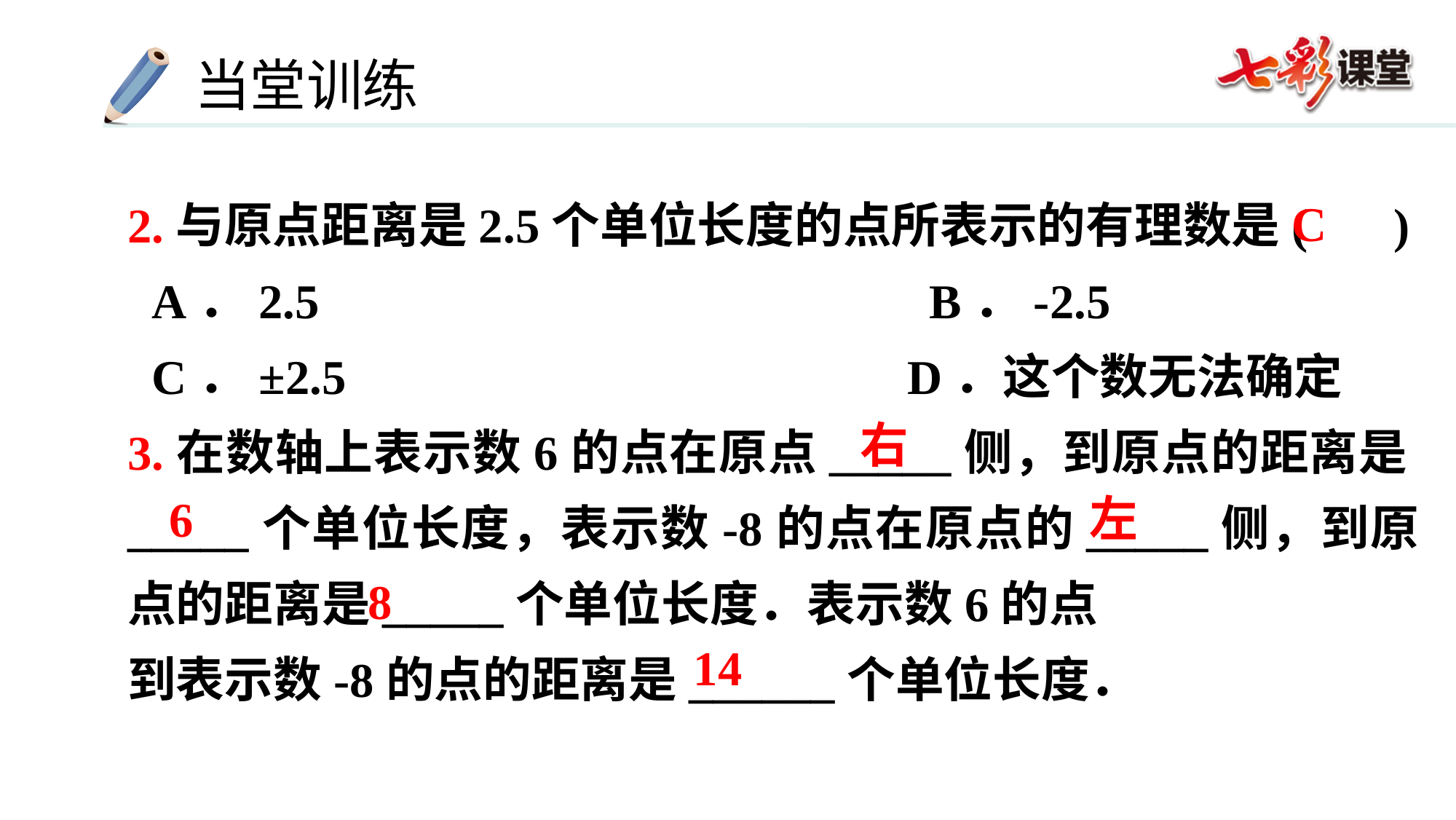

2.与原点距离是2.5个单位长度的点所表示的有理数是(       )
  A．2.5                                                  B．-2.5
  C．±2.5                                              D．这个数无法确定
3.在数轴上表示数6的点在原点_____侧，到原点的距离是_____个单位长度，表示数-8的点在原点的_____侧，到原点的距离是_____个单位长度．表示数6的点
到表示数-8的点的距离是______个单位长度．
C
右
左
6
8
14